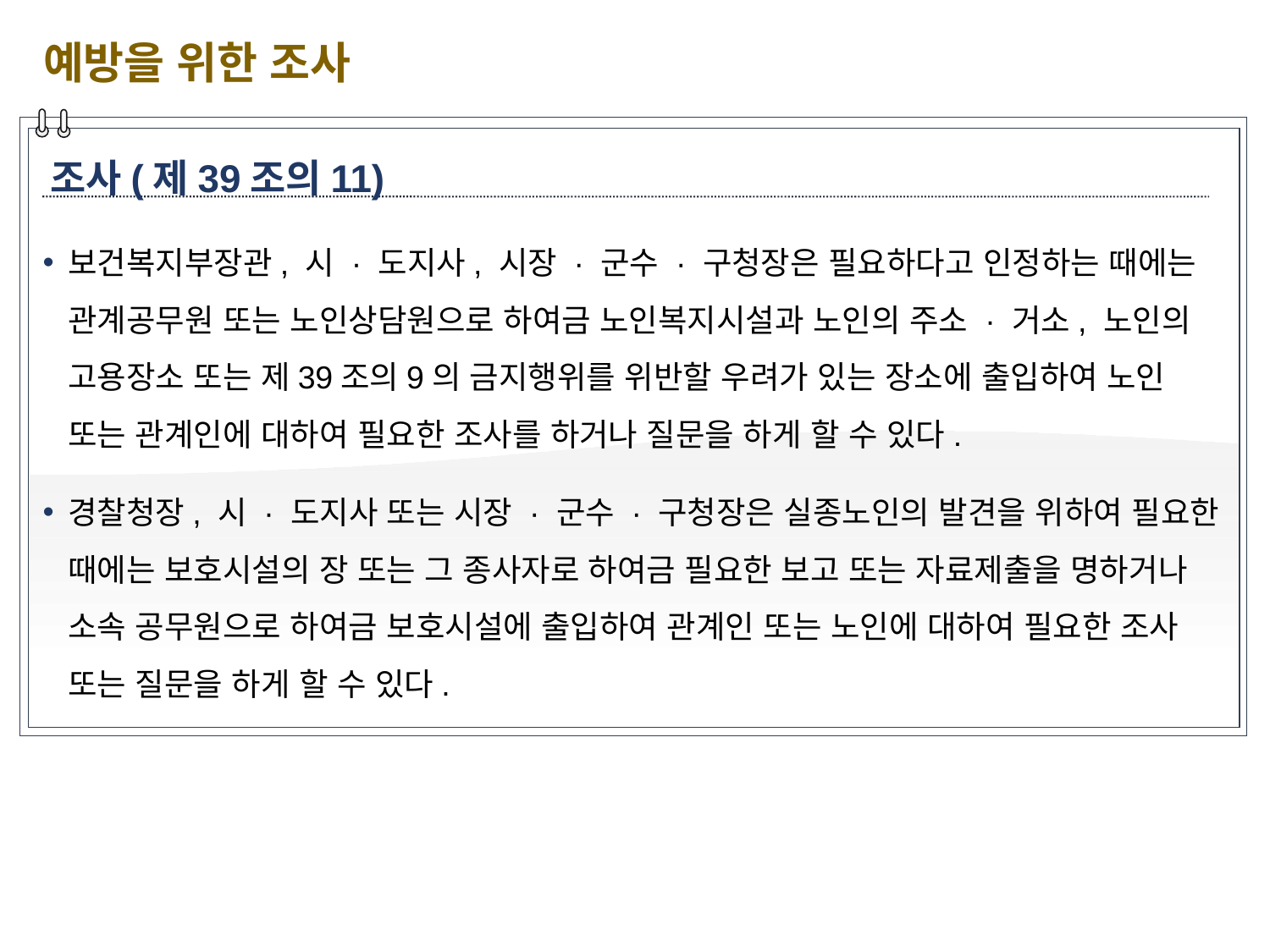

예방을 위한 조사

조사(제39조의11)

보건복지부장관, 시 · 도지사, 시장 · 군수 · 구청장은 필요하다고 인정하는 때에는 관계공무원 또는 노인상담원으로 하여금 노인복지시설과 노인의 주소 · 거소, 노인의 고용장소 또는 제39조의9의 금지행위를 위반할 우려가 있는 장소에 출입하여 노인 또는 관계인에 대하여 필요한 조사를 하거나 질문을 하게 할 수 있다.
경찰청장, 시 · 도지사 또는 시장 · 군수 · 구청장은 실종노인의 발견을 위하여 필요한 때에는 보호시설의 장 또는 그 종사자로 하여금 필요한 보고 또는 자료제출을 명하거나 소속 공무원으로 하여금 보호시설에 출입하여 관계인 또는 노인에 대하여 필요한 조사 또는 질문을 하게 할 수 있다.